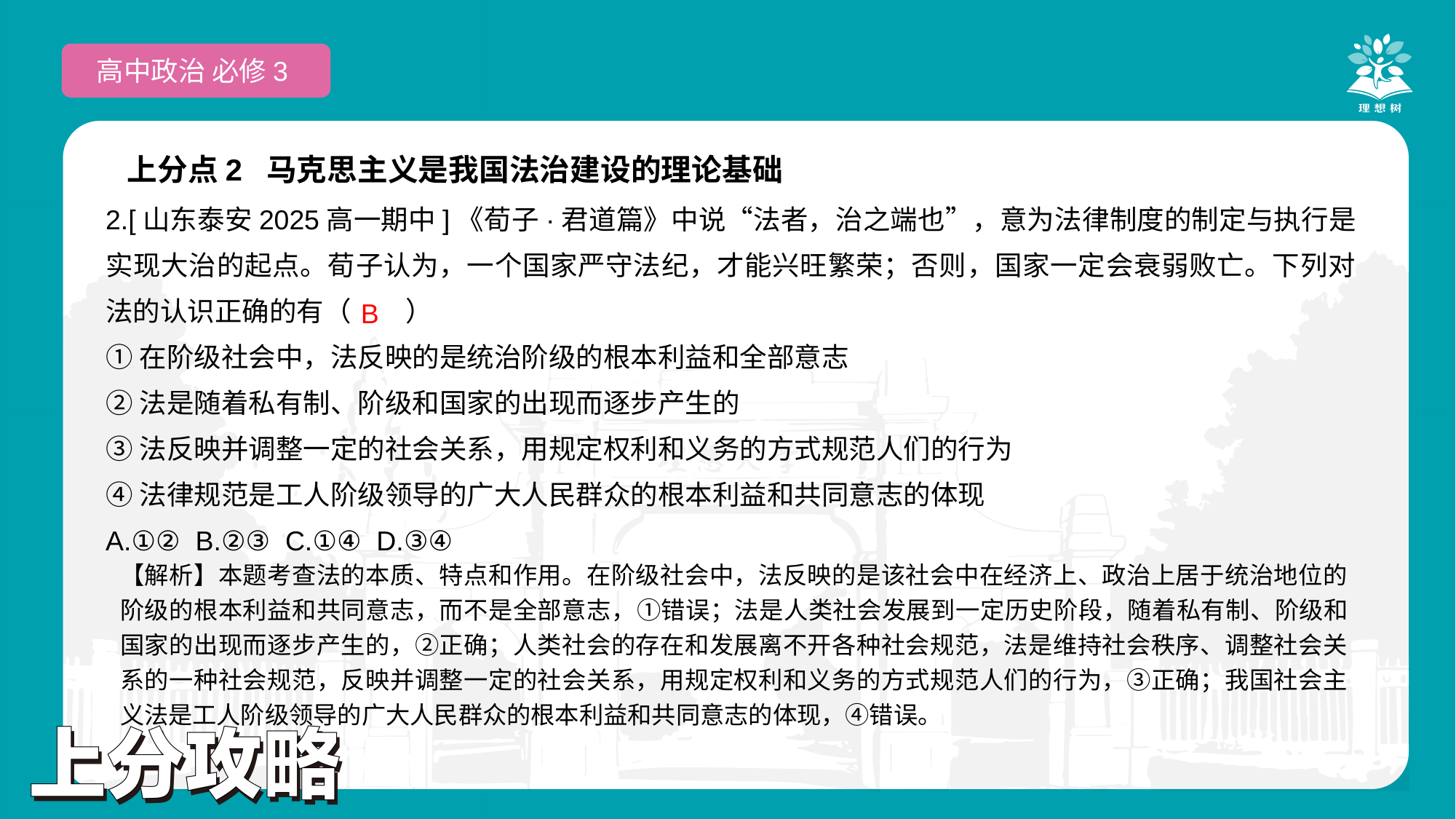

高中政治 必修3
上分点2  马克思主义是我国法治建设的理论基础
2.[山东泰安2025高一期中]《荀子·君道篇》中说“法者，治之端也”，意为法律制度的制定与执行是实现大治的起点。荀子认为，一个国家严守法纪，才能兴旺繁荣；否则，国家一定会衰弱败亡。下列对法的认识正确的有（　　）
①在阶级社会中，法反映的是统治阶级的根本利益和全部意志
②法是随着私有制、阶级和国家的出现而逐步产生的
③法反映并调整一定的社会关系，用规定权利和义务的方式规范人们的行为
④法律规范是工人阶级领导的广大人民群众的根本利益和共同意志的体现
A.①②  B.②③  C.①④  D.③④
 B
【解析】本题考查法的本质、特点和作用。在阶级社会中，法反映的是该社会中在经济上、政治上居于统治地位的阶级的根本利益和共同意志，而不是全部意志，①错误；法是人类社会发展到一定历史阶段，随着私有制、阶级和国家的出现而逐步产生的，②正确；人类社会的存在和发展离不开各种社会规范，法是维持社会秩序、调整社会关系的一种社会规范，反映并调整一定的社会关系，用规定权利和义务的方式规范人们的行为，③正确；我国社会主义法是工人阶级领导的广大人民群众的根本利益和共同意志的体现，④错误。